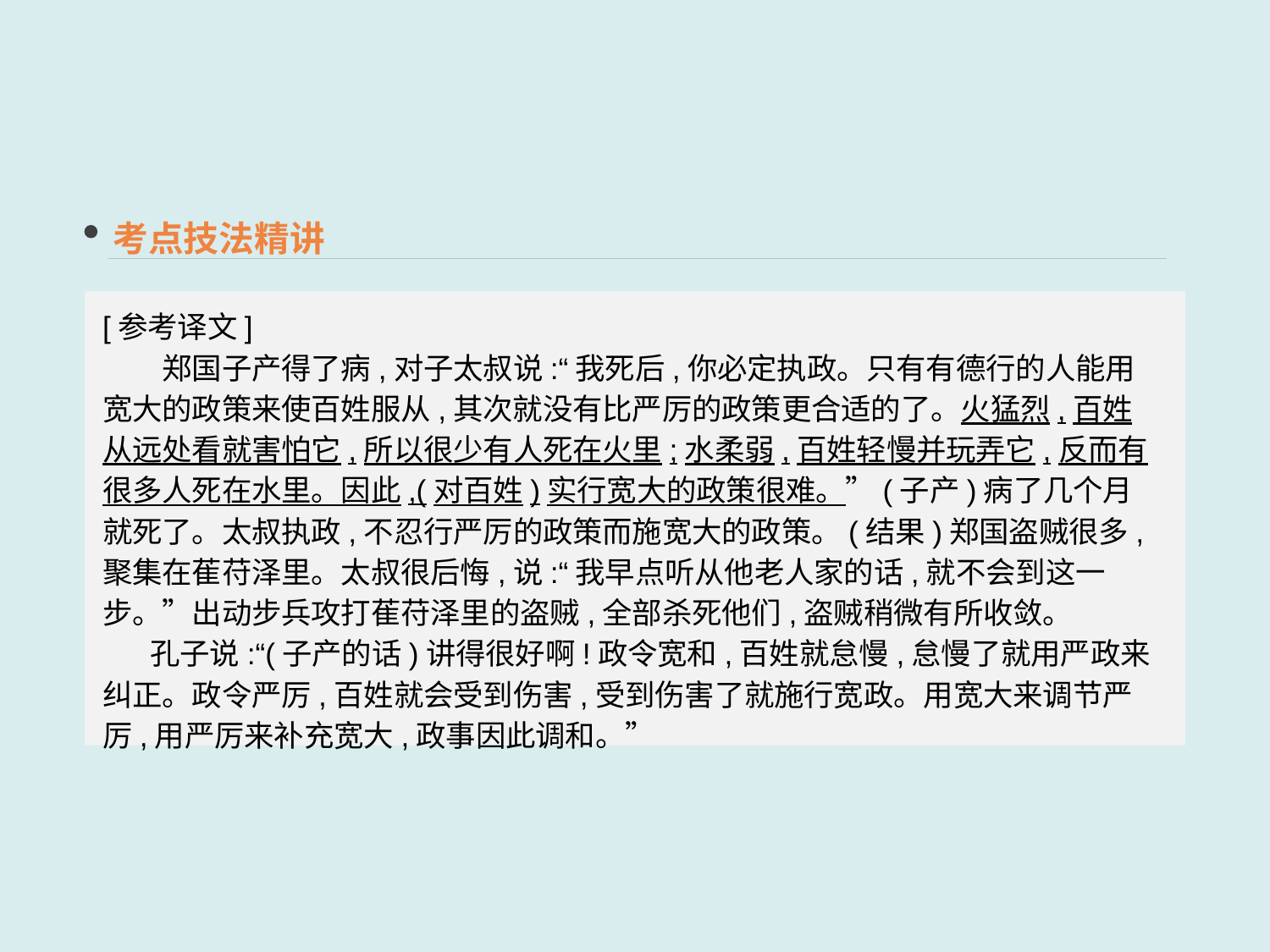

考点技法精讲

[参考译文]
　　郑国子产得了病,对子太叔说:“我死后,你必定执政。只有有德行的人能用宽大的政策来使百姓服从,其次就没有比严厉的政策更合适的了。火猛烈,百姓从远处看就害怕它,所以很少有人死在火里;水柔弱,百姓轻慢并玩弄它,反而有很多人死在水里。因此,(对百姓)实行宽大的政策很难。”(子产)病了几个月就死了。太叔执政,不忍行严厉的政策而施宽大的政策。(结果)郑国盗贼很多,聚集在萑苻泽里。太叔很后悔,说:“我早点听从他老人家的话,就不会到这一步。”出动步兵攻打萑苻泽里的盗贼,全部杀死他们,盗贼稍微有所收敛。
      孔子说:“(子产的话)讲得很好啊!政令宽和,百姓就怠慢,怠慢了就用严政来纠正。政令严厉,百姓就会受到伤害,受到伤害了就施行宽政。用宽大来调节严厉,用严厉来补充宽大,政事因此调和。”